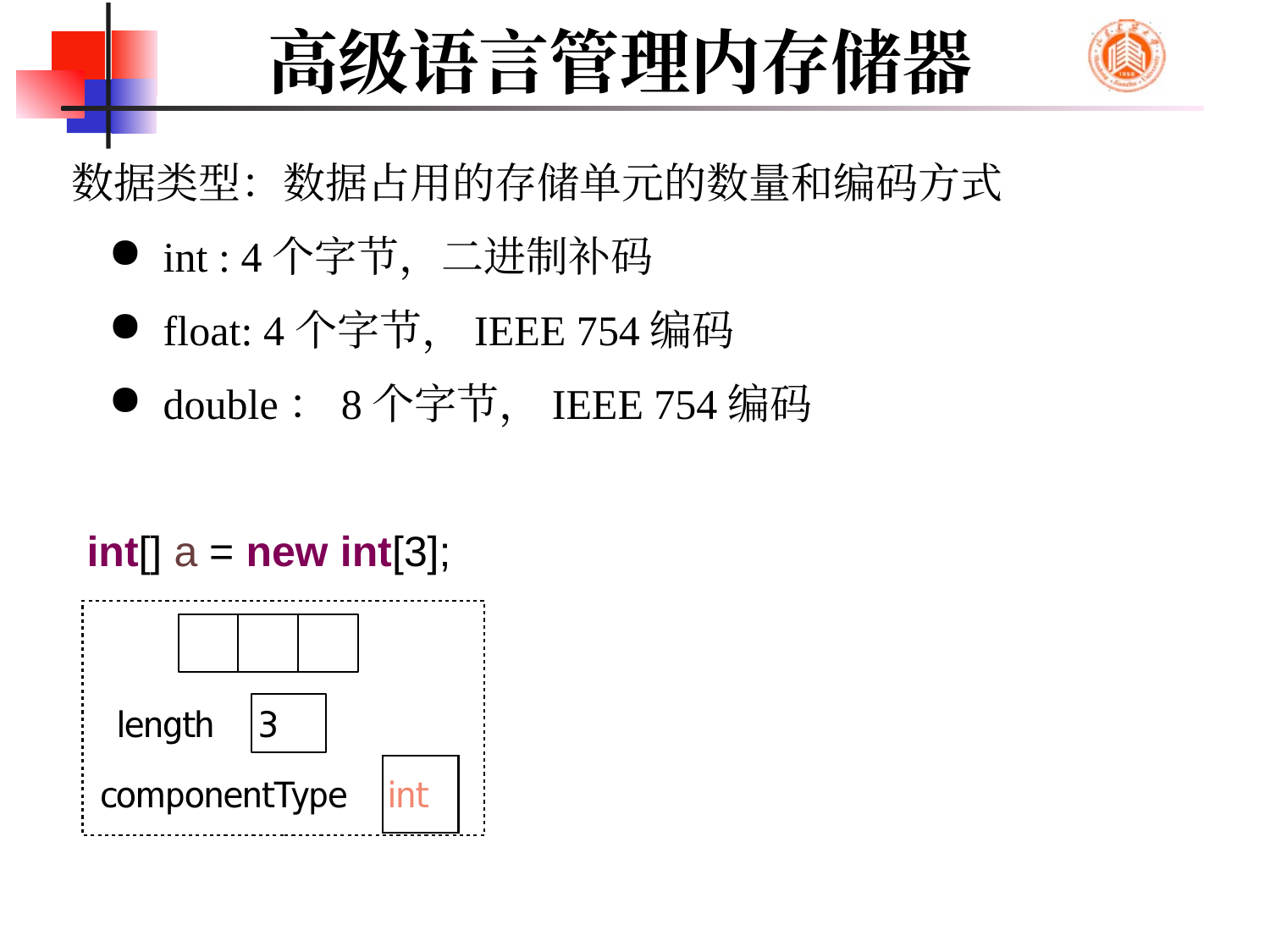

# 高级语言管理内存储器
数据类型：数据占用的存储单元的数量和编码方式
int : 4个字节，二进制补码
float: 4个字节，IEEE 754编码
double：8个字节，IEEE 754编码
int[] a = new int[3];

length
3

int
componentType